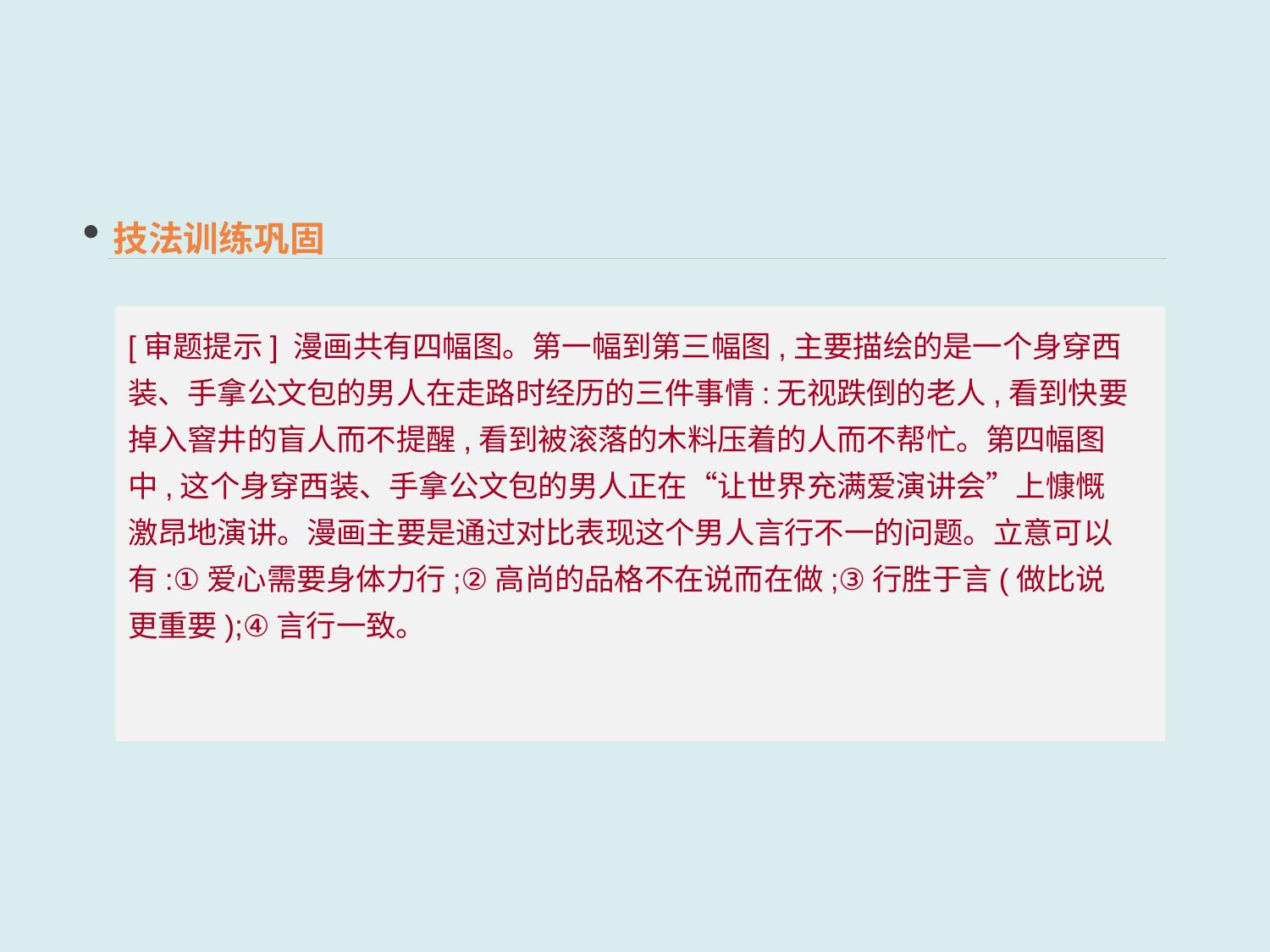

技法训练巩固

[审题提示] 漫画共有四幅图。第一幅到第三幅图,主要描绘的是一个身穿西装、手拿公文包的男人在走路时经历的三件事情:无视跌倒的老人,看到快要掉入窨井的盲人而不提醒,看到被滚落的木料压着的人而不帮忙。第四幅图中,这个身穿西装、手拿公文包的男人正在“让世界充满爱演讲会”上慷慨激昂地演讲。漫画主要是通过对比表现这个男人言行不一的问题。立意可以有:①爱心需要身体力行;②高尚的品格不在说而在做;③行胜于言(做比说更重要);④言行一致。